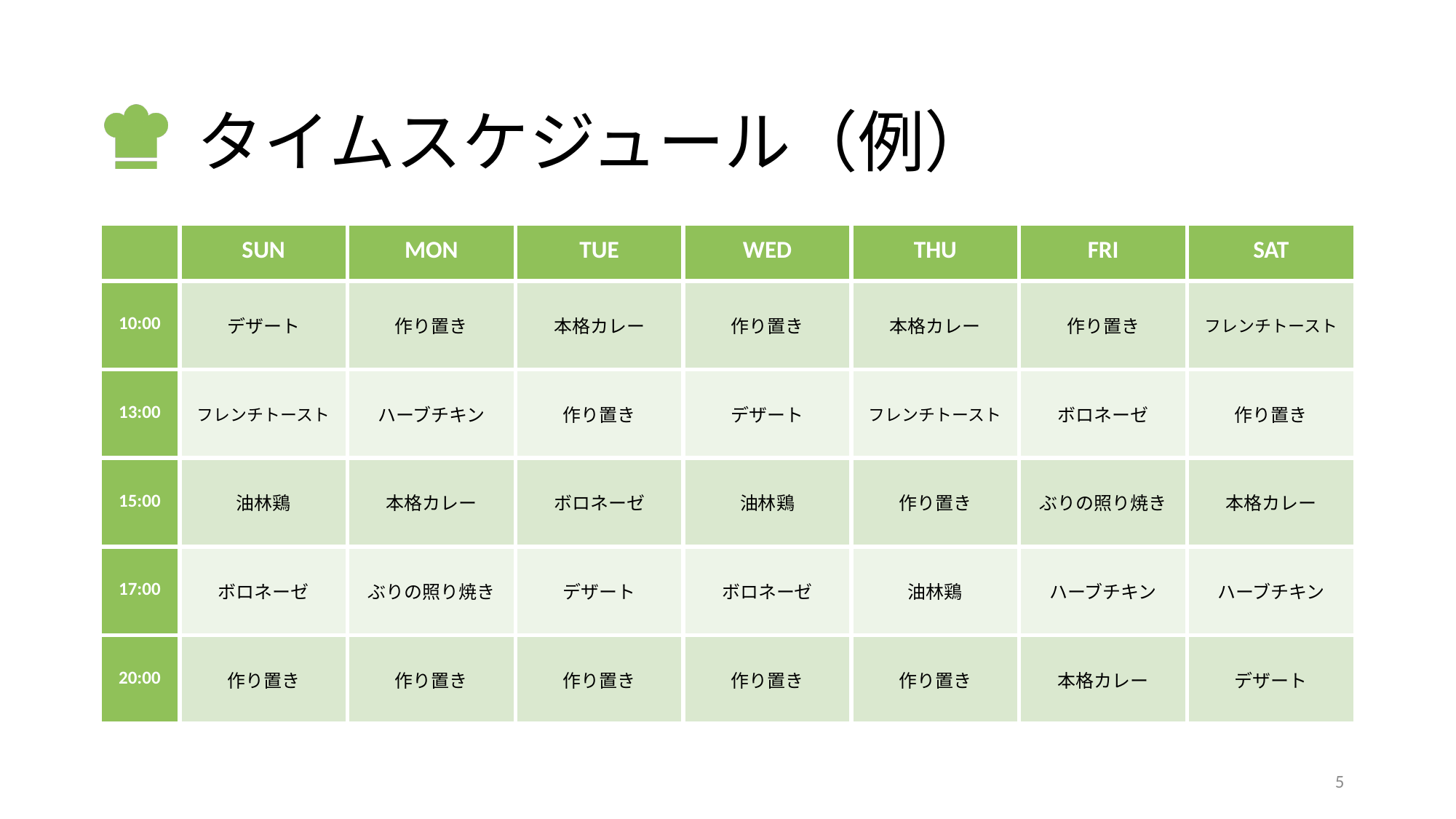

# タイムスケジュール（例）
|  | SUN | MON | TUE | WED | THU | FRI | SAT |
| --- | --- | --- | --- | --- | --- | --- | --- |
| 10:00 | デザート | 作り置き | 本格カレー | 作り置き | 本格カレー | 作り置き | フレンチトースト |
| 13:00 | フレンチトースト | ハーブチキン | 作り置き | デザート | フレンチトースト | ボロネーゼ | 作り置き |
| 15:00 | 油林鶏 | 本格カレー | ボロネーゼ | 油林鶏 | 作り置き | ぶりの照り焼き | 本格カレー |
| 17:00 | ボロネーゼ | ぶりの照り焼き | デザート | ボロネーゼ | 油林鶏 | ハーブチキン | ハーブチキン |
| 20:00 | 作り置き | 作り置き | 作り置き | 作り置き | 作り置き | 本格カレー | デザート |
5